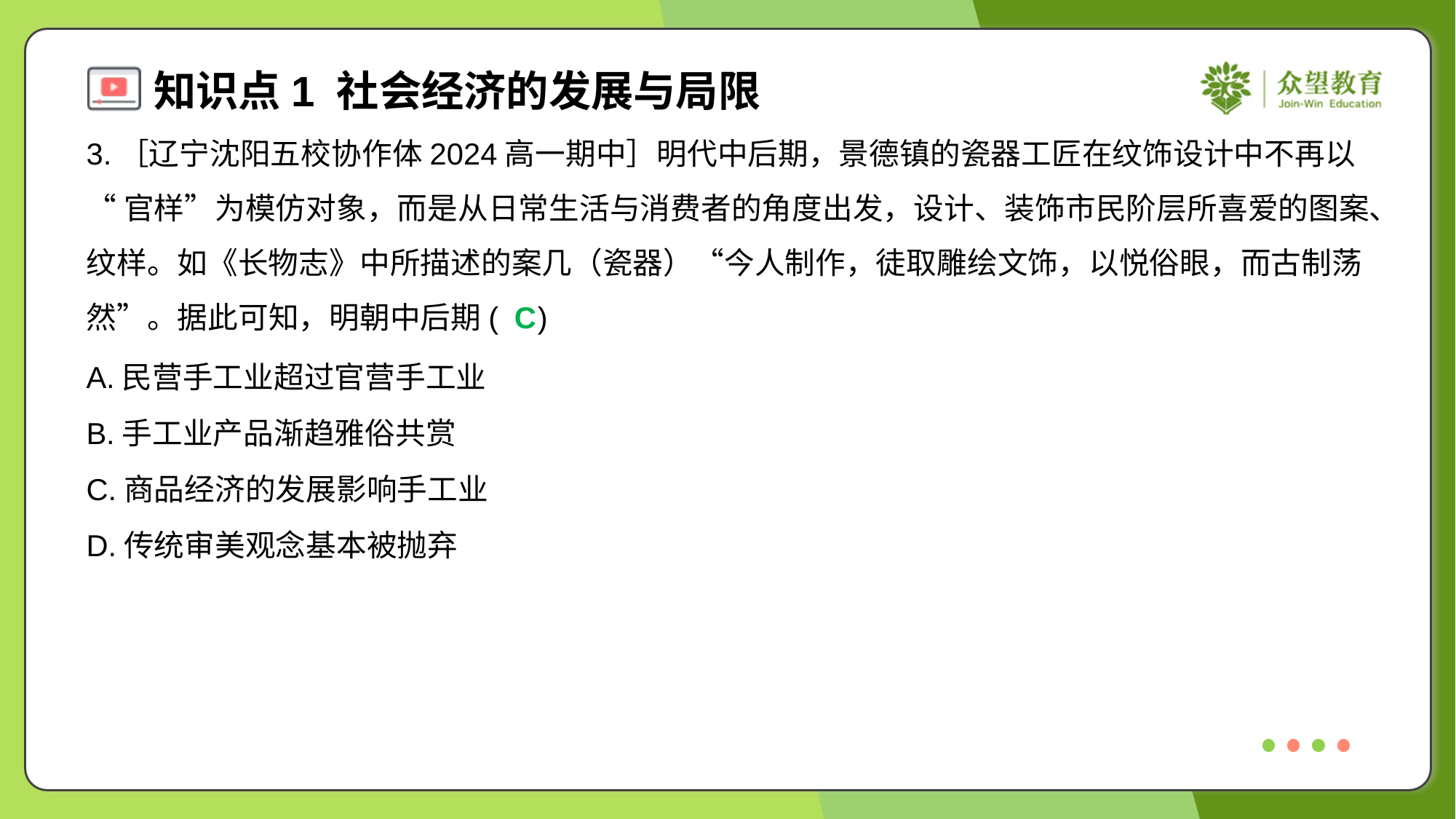

3.［辽宁沈阳五校协作体2024高一期中］明代中后期，景德镇的瓷器工匠在纹饰设计中不再以
“官样”为模仿对象，而是从日常生活与消费者的角度出发，设计、装饰市民阶层所喜爱的图案、
纹样。如《长物志》中所描述的案几（瓷器）“今人制作，徒取雕绘文饰，以悦俗眼，而古制荡
然”。据此可知，明朝中后期(     )
C
A.民营手工业超过官营手工业
B.手工业产品渐趋雅俗共赏
C.商品经济的发展影响手工业
D.传统审美观念基本被抛弃